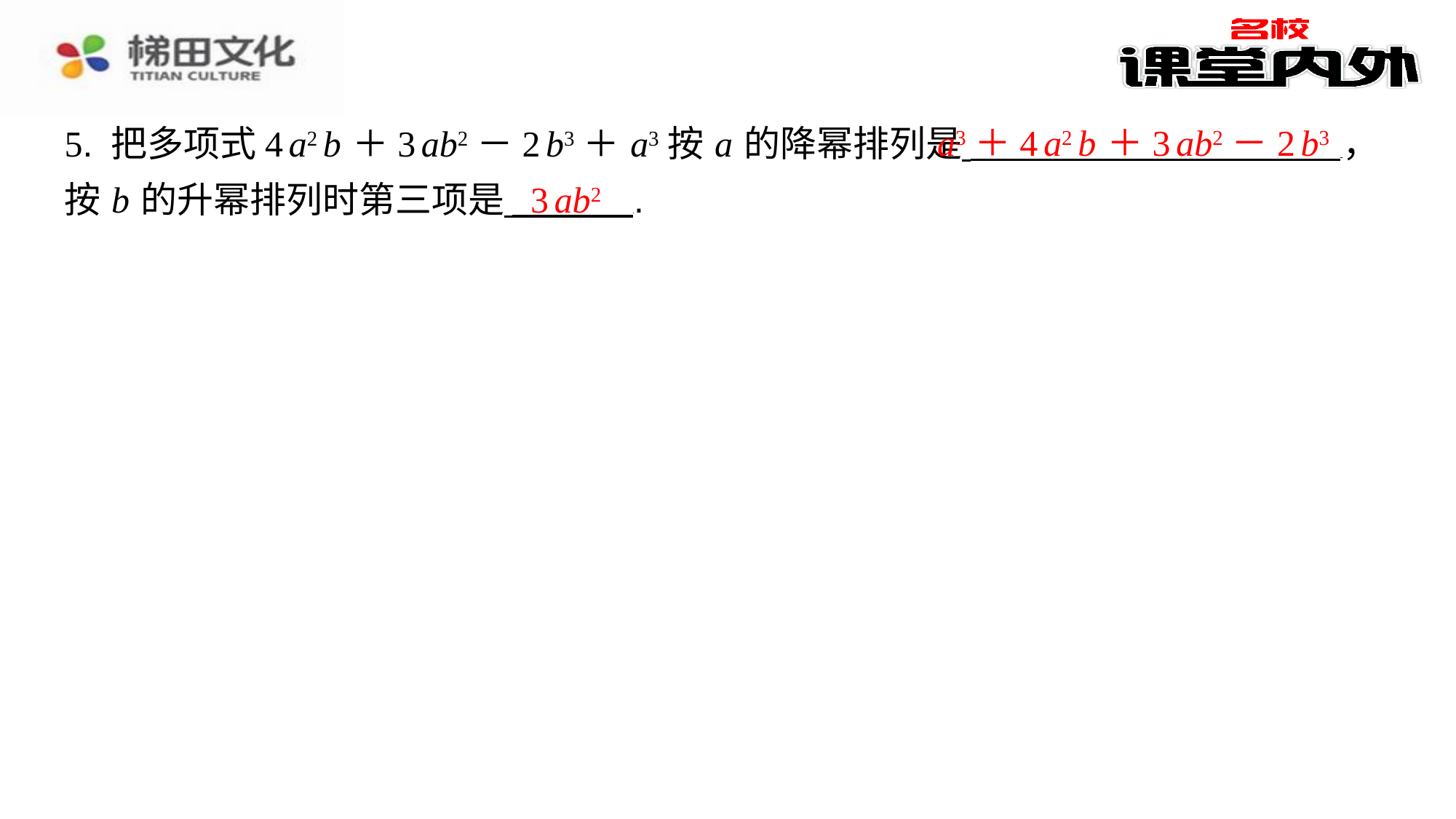

a3＋4 a2 b ＋3 ab2－2 b3
5. 把多项式4 a2 b ＋3 ab2－2 b3＋ a3按 a 的降幂排列是                                                         ⁠，
按 b 的升幂排列时第三项是                    ⁠.
3 ab2